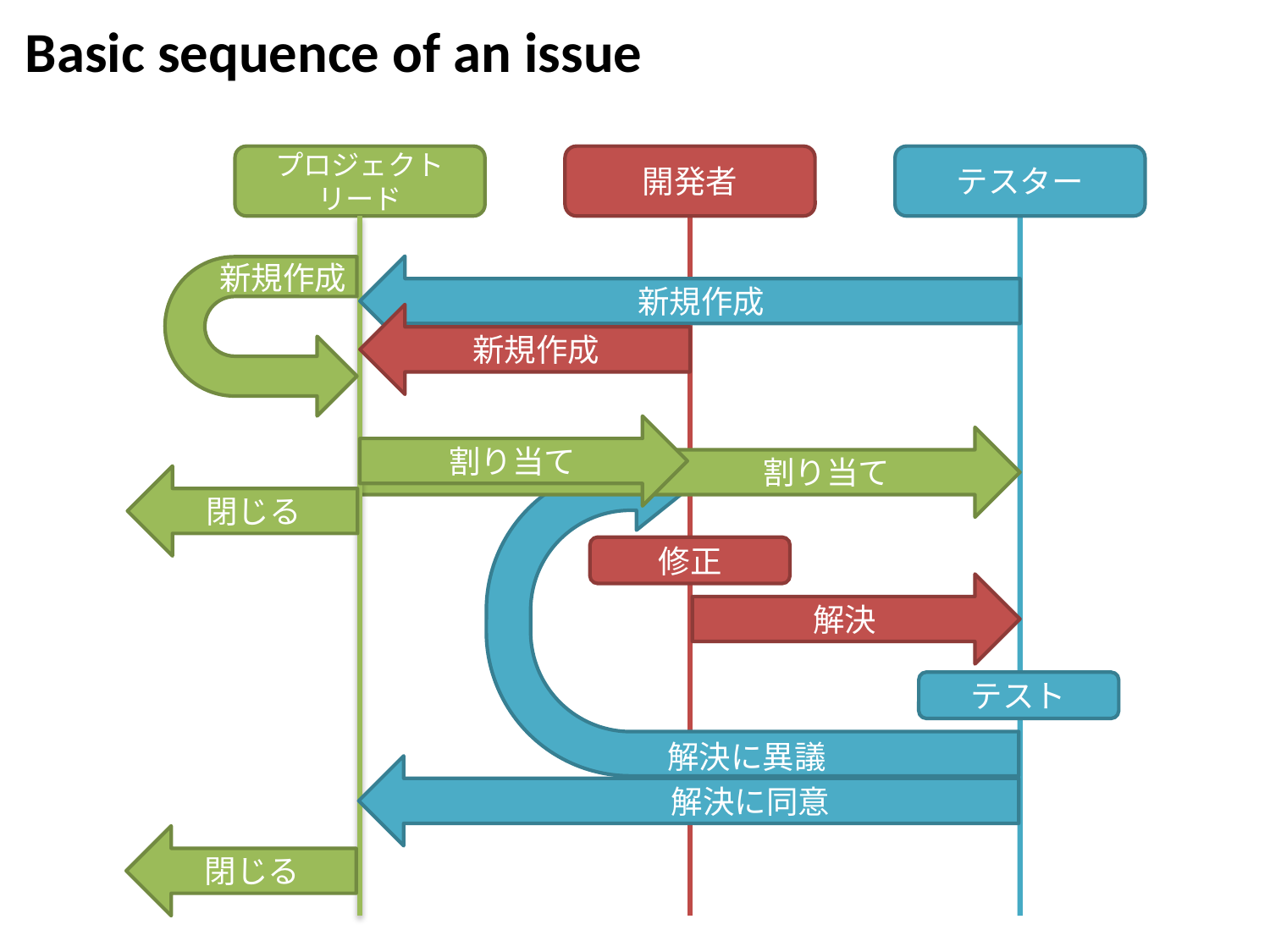

Basic sequence of an issue
プロジェクトリード
開発者
テスター

新規作成
新規作成
新規作成

割り当て
                                        割り当て
閉じる
修正
解決
テスト
解決に異議
             解決に同意
閉じる